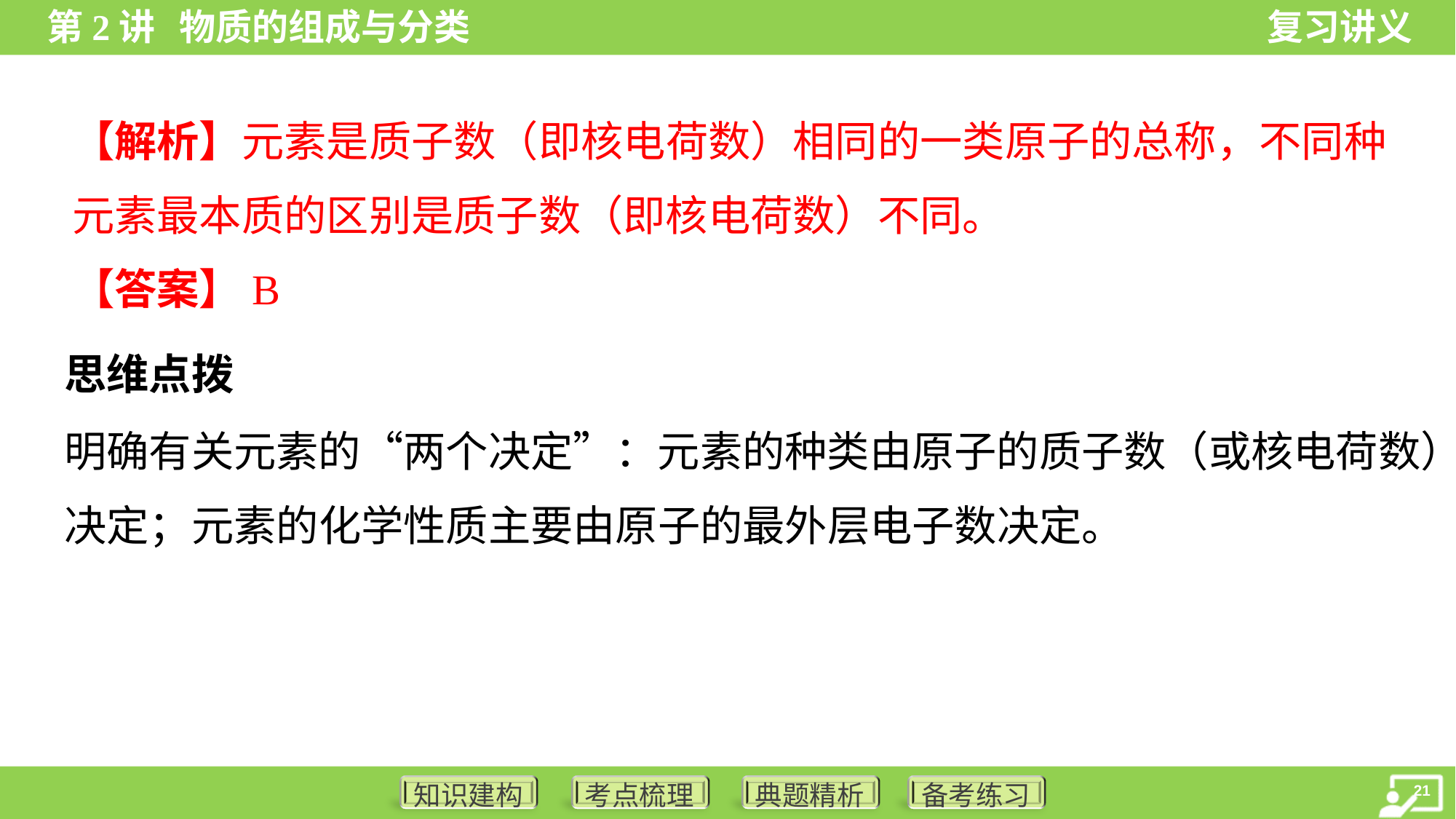

【解析】元素是质子数（即核电荷数）相同的一类原子的总称，不同种
元素最本质的区别是质子数（即核电荷数）不同。
【答案】B
思维点拨
明确有关元素的“两个决定”：元素的种类由原子的质子数（或核电荷数）
决定；元素的化学性质主要由原子的最外层电子数决定。